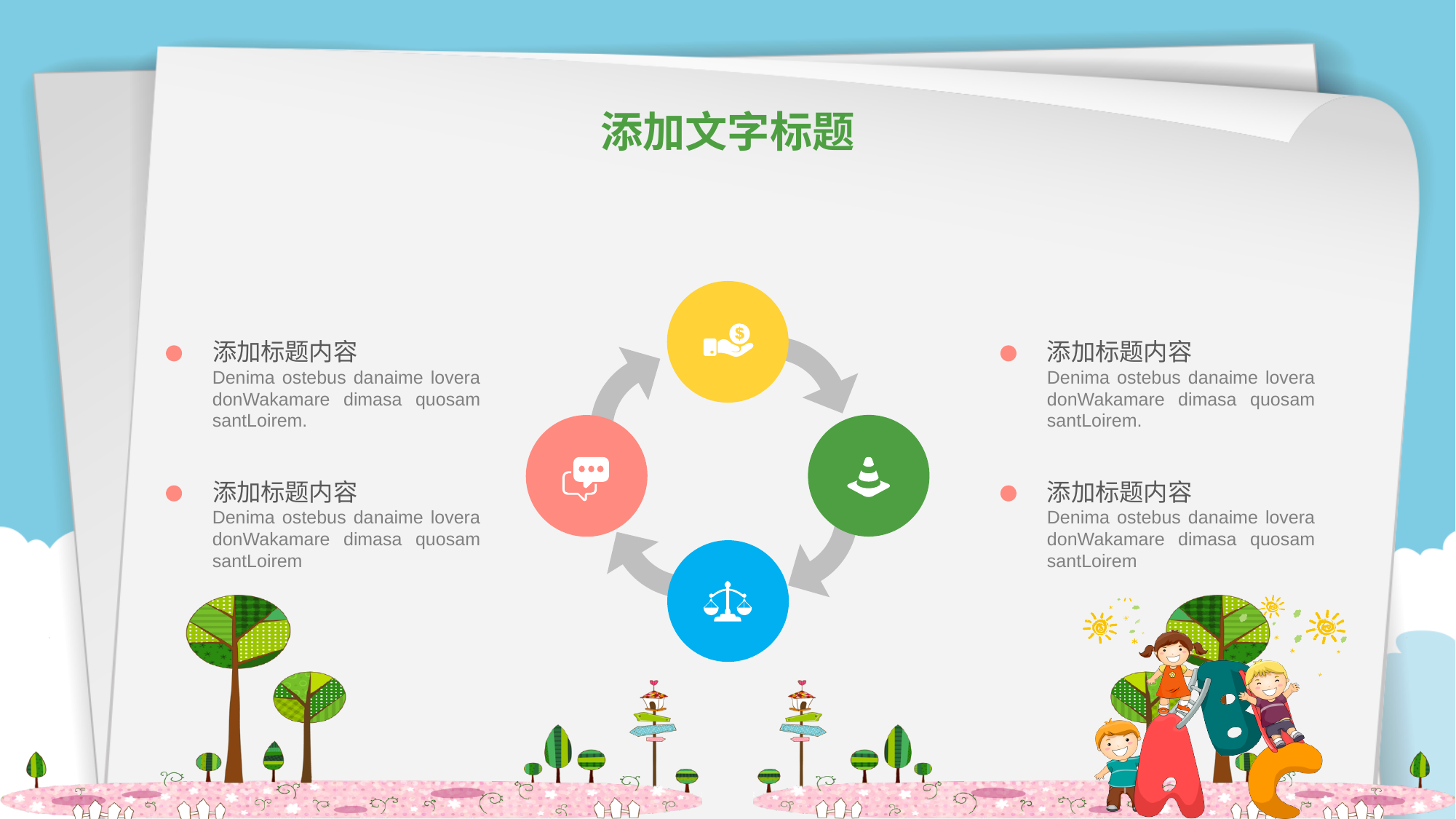

添加文字标题

添加标题内容
Denima ostebus danaime lovera donWakamare dimasa quosam santLoirem.

添加标题内容
Denima ostebus danaime lovera donWakamare dimasa quosam santLoirem.

添加标题内容
Denima ostebus danaime lovera donWakamare dimasa quosam santLoirem

添加标题内容
Denima ostebus danaime lovera donWakamare dimasa quosam santLoirem